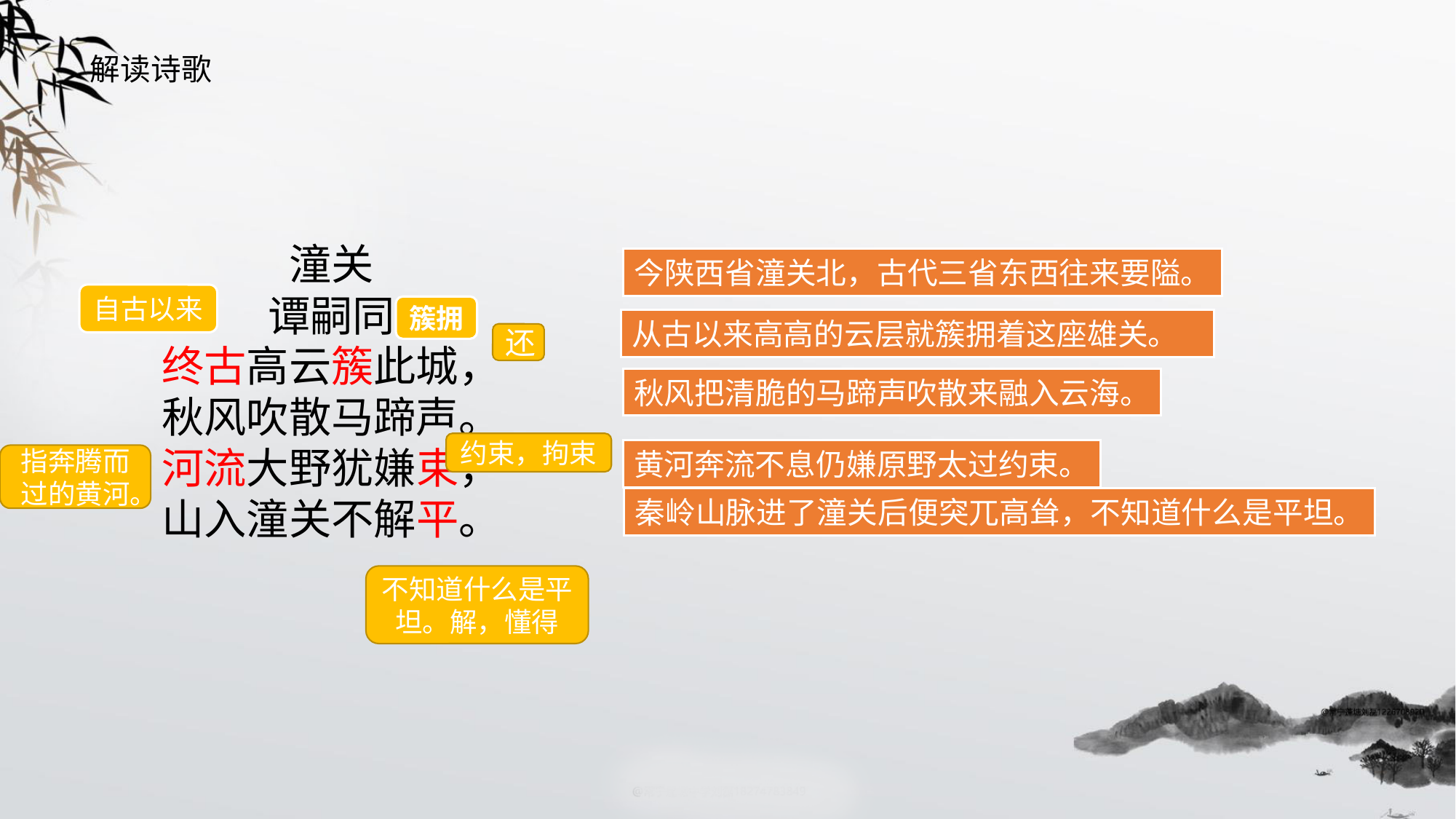

解读诗歌
潼关
谭嗣同
终古高云簇此城，
秋风吹散马蹄声。
河流大野犹嫌束，
山入潼关不解平。
今陕西省潼关北，古代三省东西往来要隘。
自古以来
簇拥
从古以来高高的云层就簇拥着这座雄关。
还
秋风把清脆的马蹄声吹散来融入云海。
约束，拘束
黄河奔流不息仍嫌原野太过约束。
指奔腾而过的黄河。
秦岭山脉进了潼关后便突兀高耸，不知道什么是平坦。
不知道什么是平坦。解，懂得